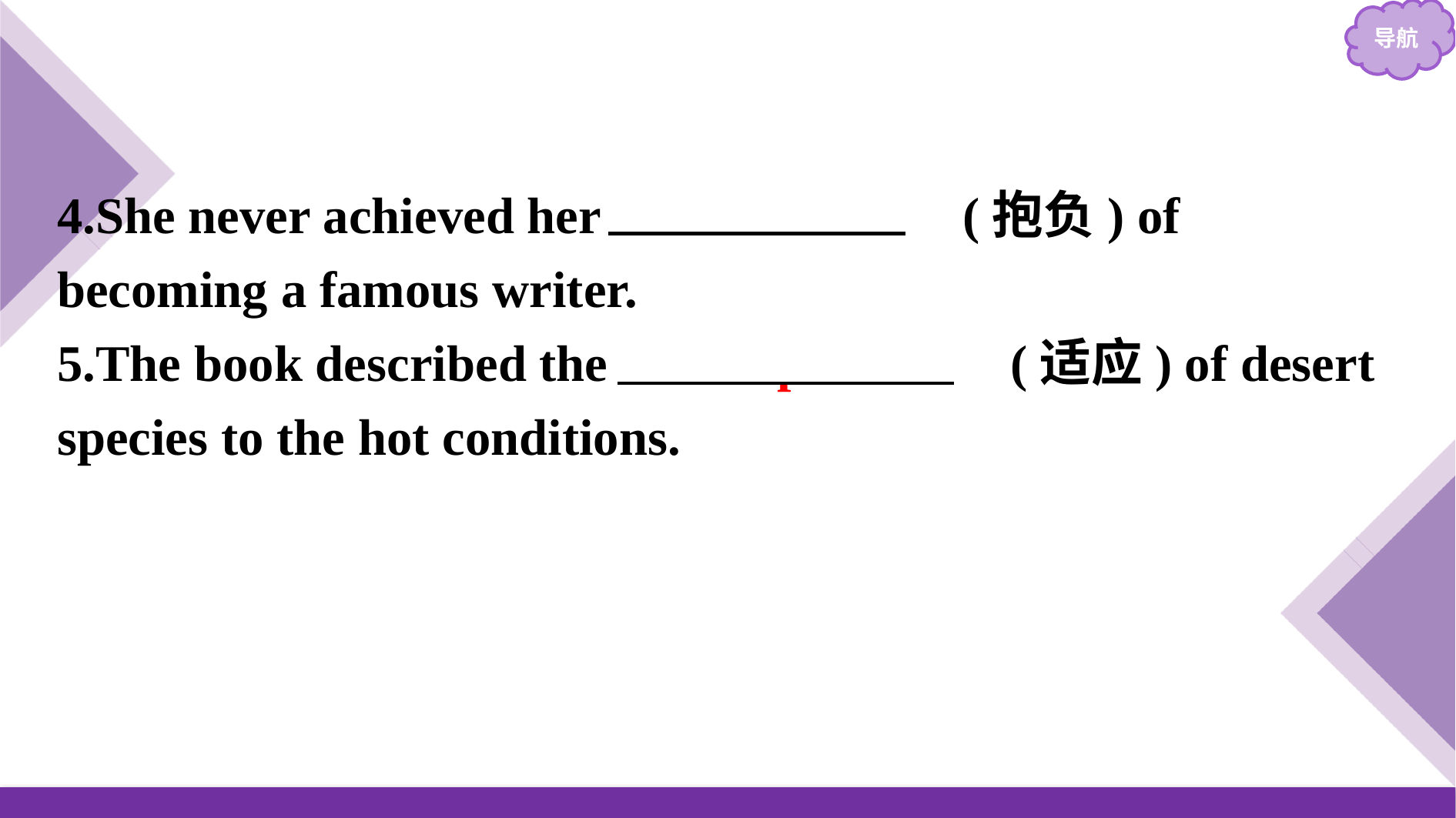

4.She never achieved her 　ambition　(抱负) of becoming a famous writer.
5.The book described the 　adaptation　(适应) of desert species to the hot conditions.